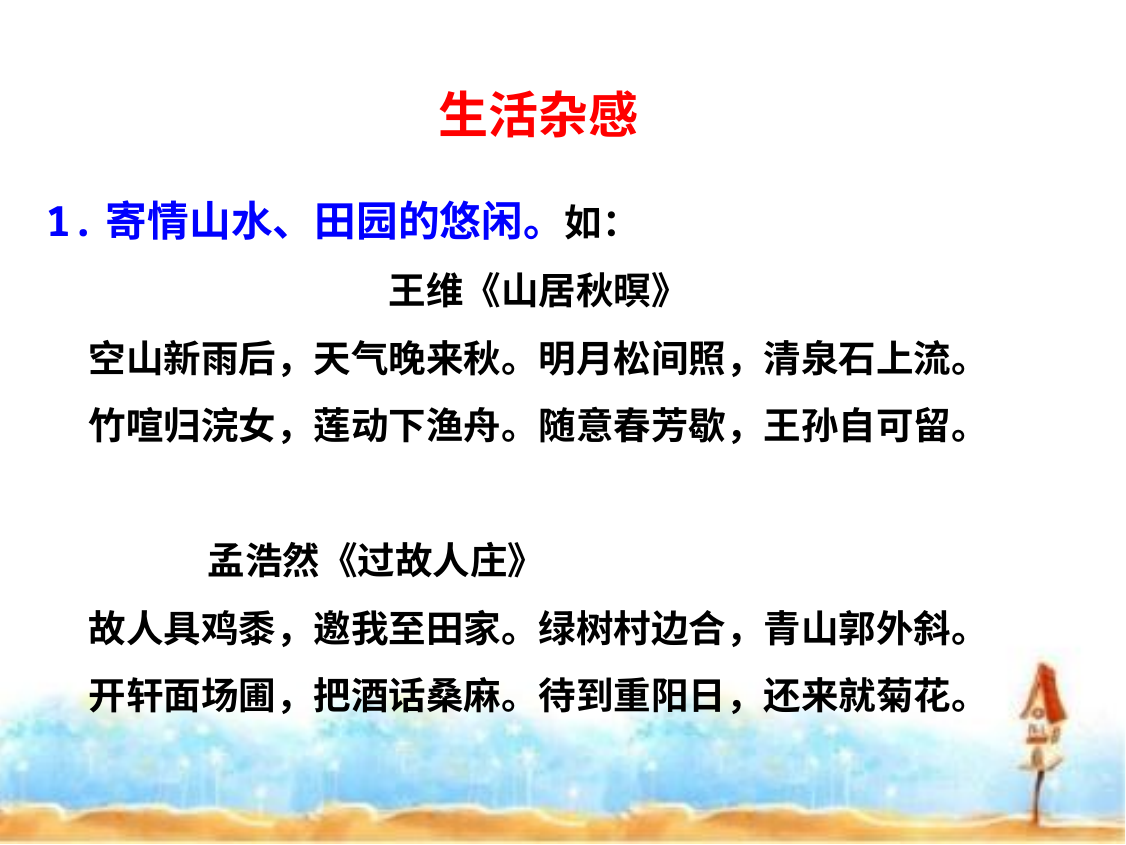

生活杂感
1.寄情山水、田园的悠闲。如：
王维《山居秋暝》
空山新雨后，天气晚来秋。明月松间照，清泉石上流。
竹喧归浣女，莲动下渔舟。随意春芳歇，王孙自可留。

                  孟浩然《过故人庄》
故人具鸡黍，邀我至田家。绿树村边合，青山郭外斜。
开轩面场圃，把酒话桑麻。待到重阳日，还来就菊花。